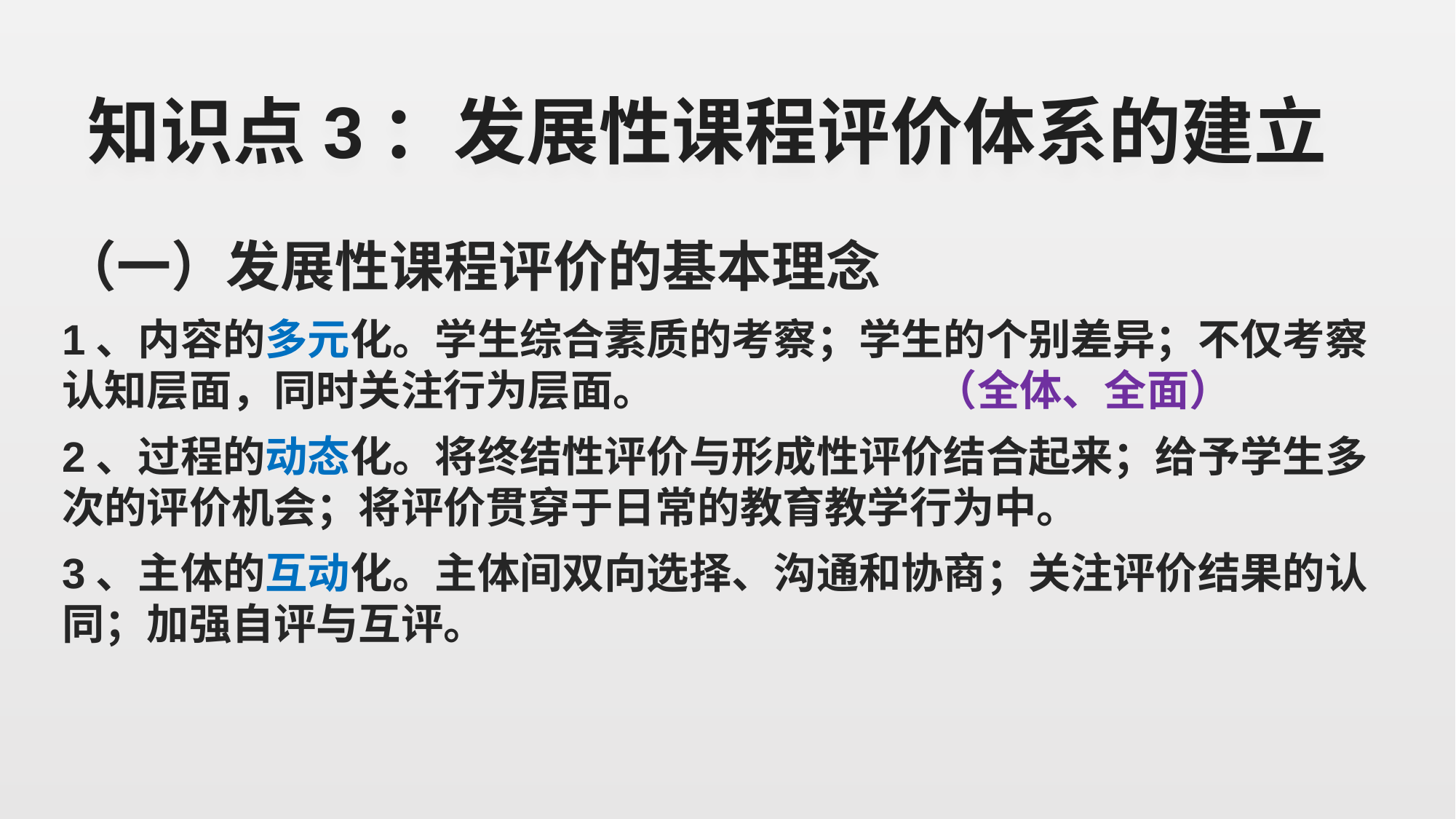

# 知识点3：发展性课程评价体系的建立
（一）发展性课程评价的基本理念
1、内容的多元化。学生综合素质的考察；学生的个别差异；不仅考察认知层面，同时关注行为层面。                             （全体、全面）
2、过程的动态化。将终结性评价与形成性评价结合起来；给予学生多次的评价机会；将评价贯穿于日常的教育教学行为中。
3、主体的互动化。主体间双向选择、沟通和协商；关注评价结果的认同；加强自评与互评。